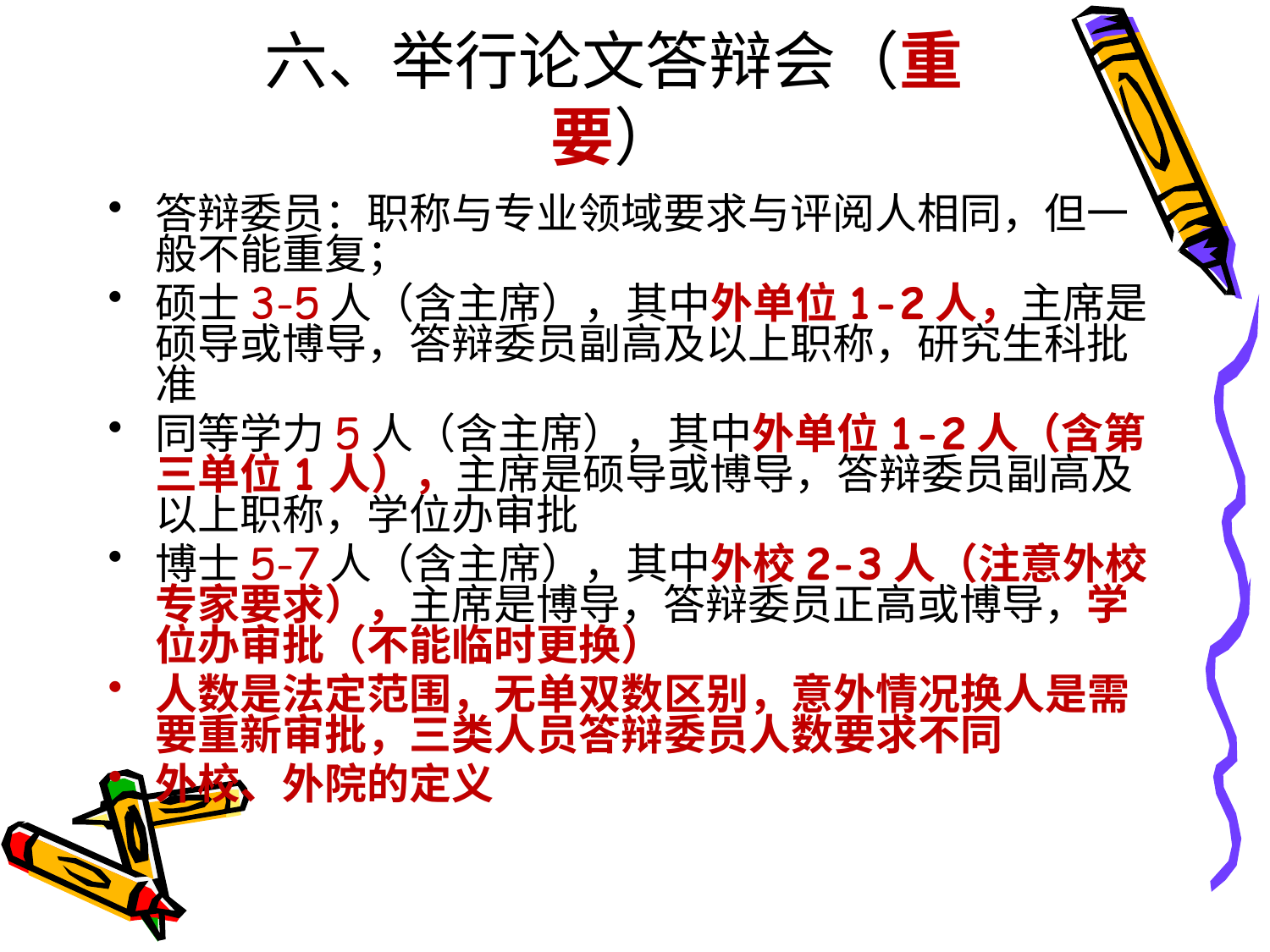

# 六、举行论文答辩会（重要）
答辩委员：职称与专业领域要求与评阅人相同，但一般不能重复；
硕士3-5人（含主席），其中外单位1-2人，主席是硕导或博导，答辩委员副高及以上职称，研究生科批准
同等学力5人（含主席），其中外单位1-2人（含第三单位1人），主席是硕导或博导，答辩委员副高及以上职称，学位办审批
博士5-7人（含主席），其中外校2-3人（注意外校专家要求），主席是博导，答辩委员正高或博导，学位办审批（不能临时更换）
人数是法定范围，无单双数区别，意外情况换人是需要重新审批，三类人员答辩委员人数要求不同
外校、外院的定义